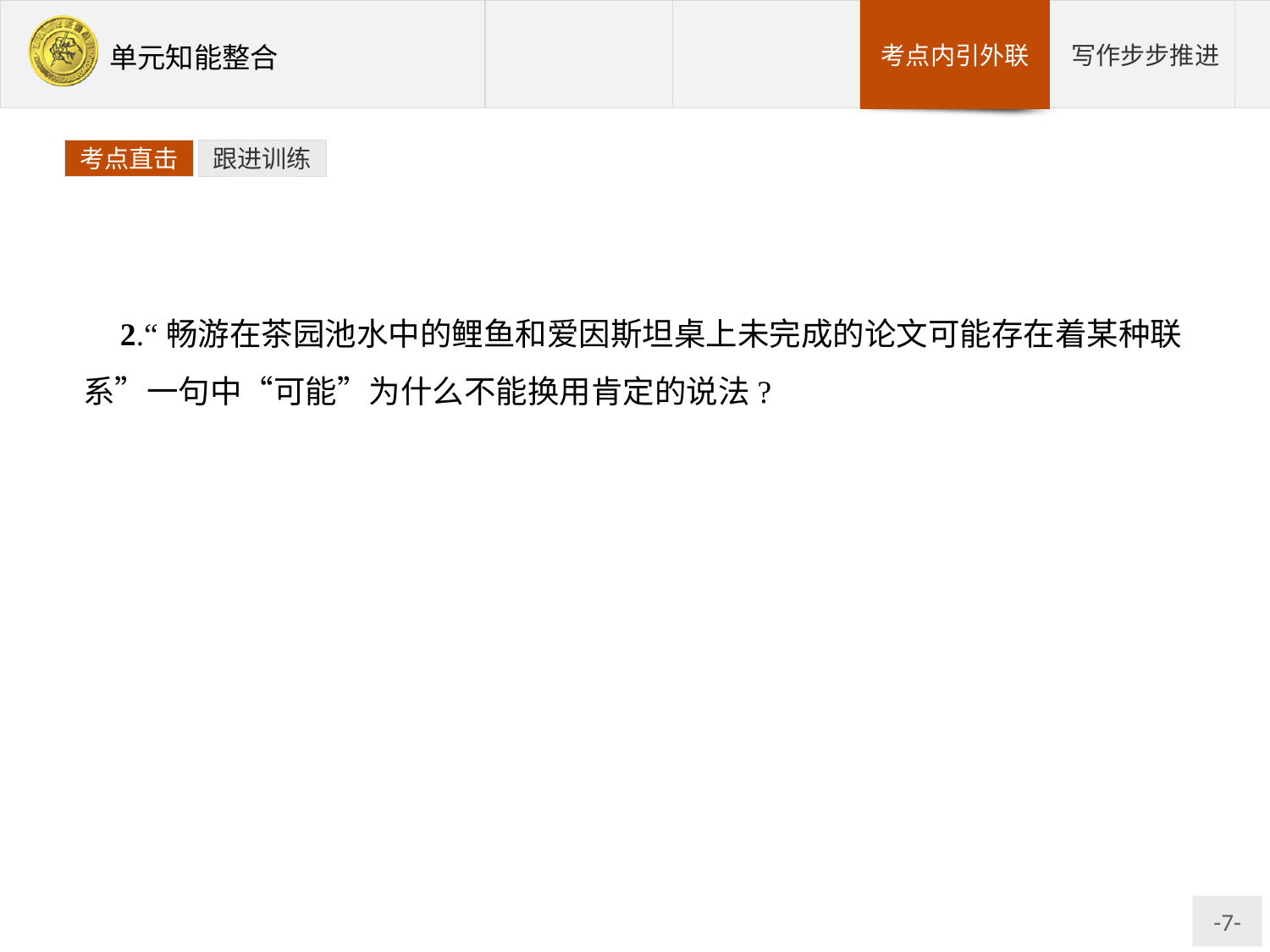

考点直击
跟进训练
2.“畅游在茶园池水中的鲤鱼和爱因斯坦桌上未完成的论文可能存在着某种联系”一句中“可能”为什么不能换用肯定的说法?
思路解析:此题考查对本文语言严谨特点的理解。可以从表述的准确性和当时作者的认识情况两个方面回答。
参考答案:“可能”表推测,一是体现了说明文语言的严密性,二是说明了作者对二者的关系在当时确实不能理解,因为还有很多理论性的问题不能解决,特别是对“用更高的维数可能是解决统一场论的关键”不能理解。